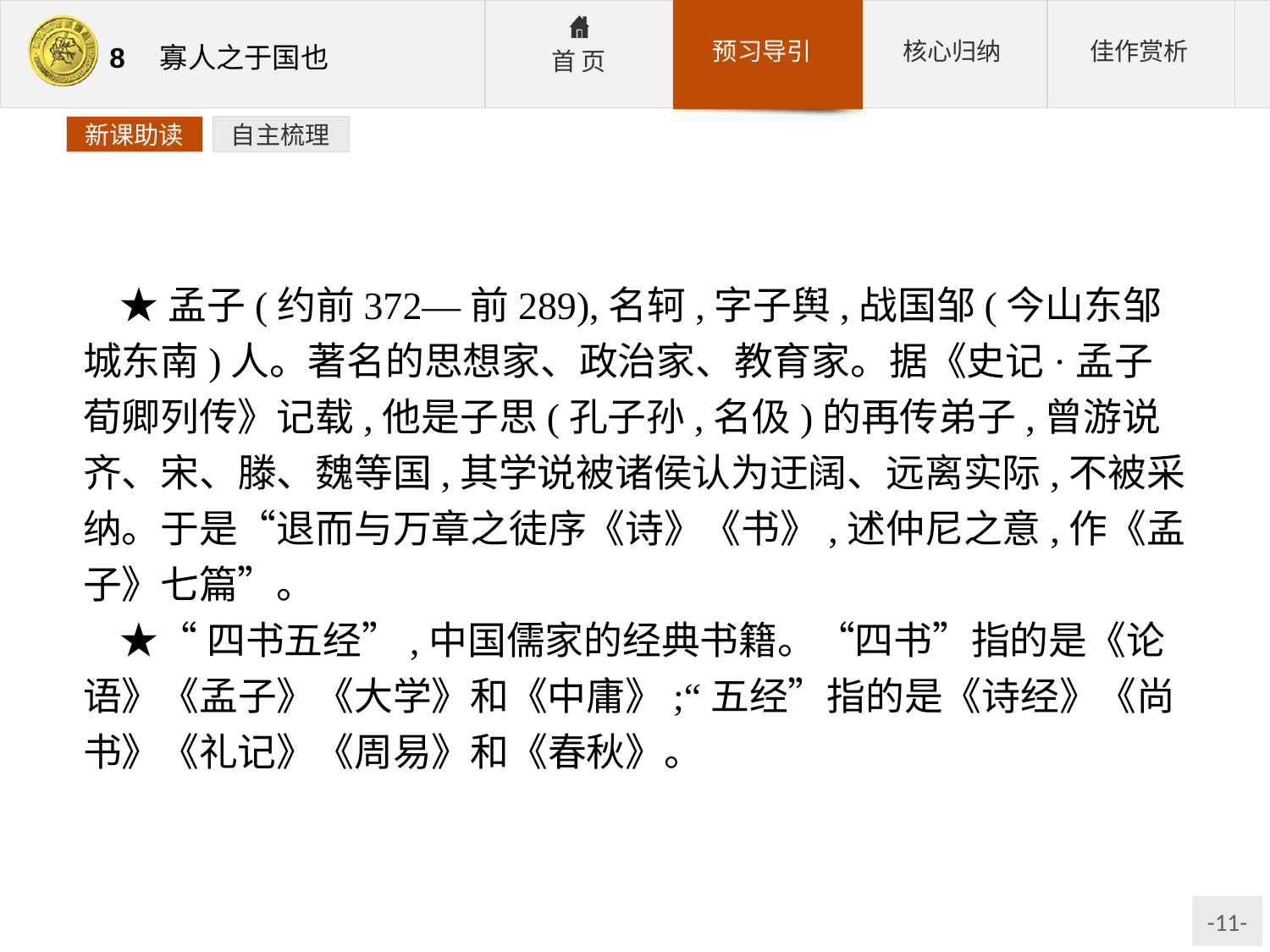

新课助读
自主梳理
★孟子(约前372—前289),名轲,字子舆,战国邹(今山东邹城东南)人。著名的思想家、政治家、教育家。据《史记·孟子荀卿列传》记载,他是子思(孔子孙,名伋)的再传弟子,曾游说齐、宋、滕、魏等国,其学说被诸侯认为迂阔、远离实际,不被采纳。于是“退而与万章之徒序《诗》《书》,述仲尼之意,作《孟子》七篇”。
★“四书五经”,中国儒家的经典书籍。“四书”指的是《论语》《孟子》《大学》和《中庸》;“五经”指的是《诗经》《尚书》《礼记》《周易》和《春秋》。